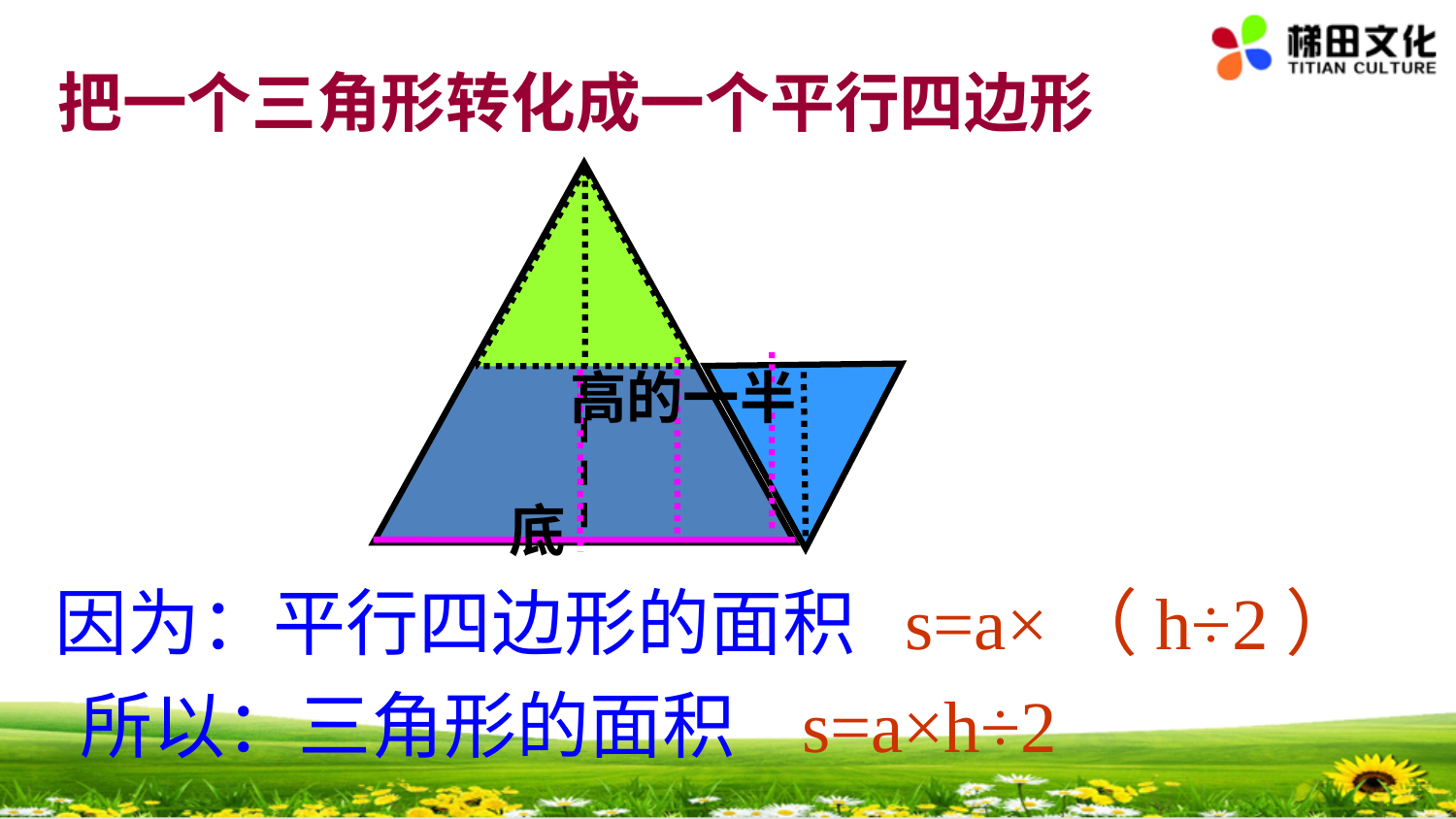

把一个三角形转化成一个平行四边形

高的一半

底

因为：平行四边形的面积  s=a×（h÷2）
所以：三角形的面积   s=a×h÷2